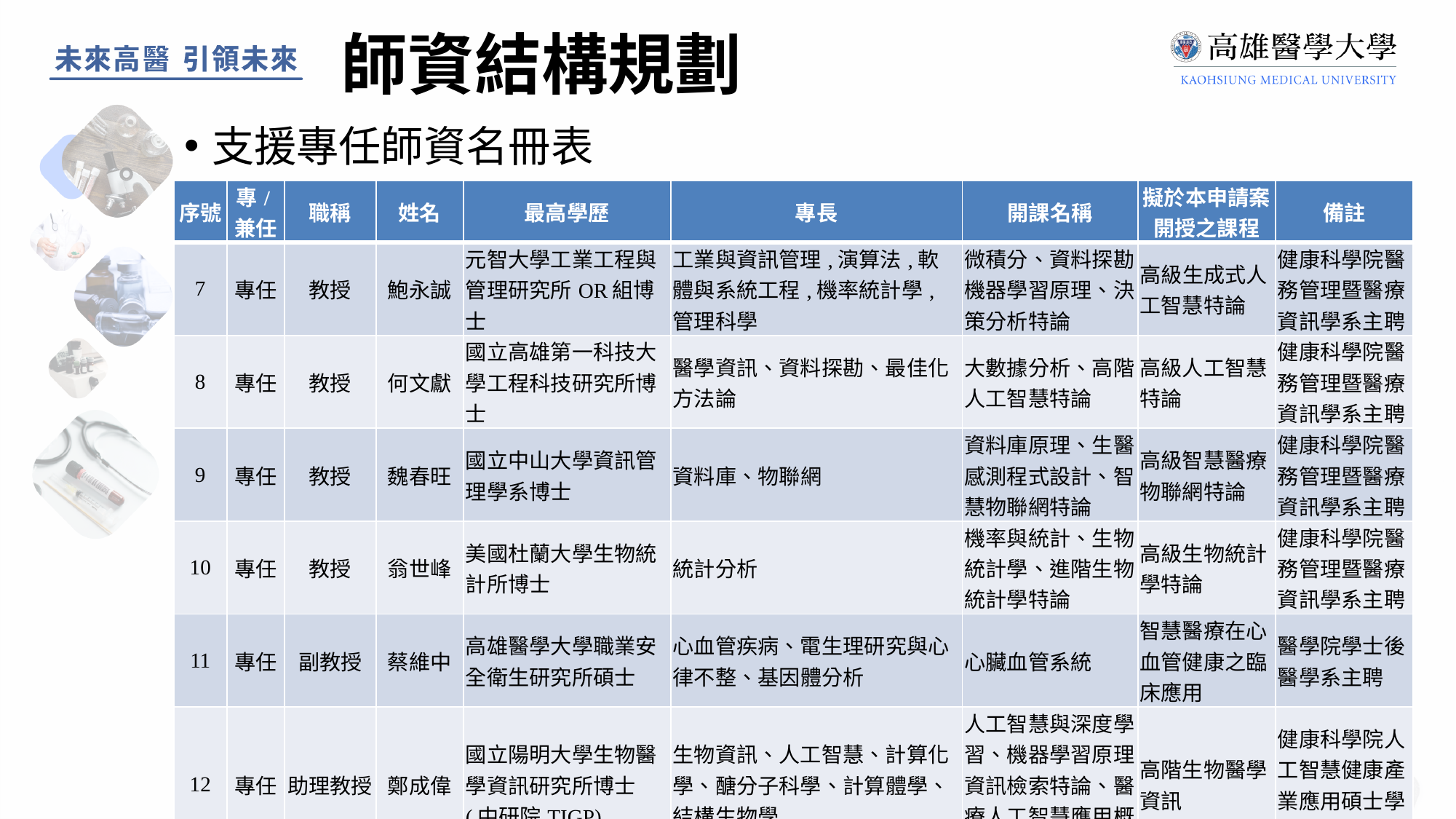

師資結構規劃
支援專任師資名冊表
| 序號 | 專/兼任 | 職稱 | 姓名 | 最高學歷 | 專長 | 開課名稱 | 擬於本申請案開授之課程 | 備註 |
| --- | --- | --- | --- | --- | --- | --- | --- | --- |
| 7 | 專任 | 教授 | 鮑永誠 | 元智大學工業工程與管理研究所OR組博士 | 工業與資訊管理,演算法,軟體與系統工程,機率統計學,管理科學 | 微積分、資料探勘、機器學習原理、決策分析特論 | 高級生成式人工智慧特論 | 健康科學院醫務管理暨醫療資訊學系主聘 |
| 8 | 專任 | 教授 | 何文獻 | 國立高雄第一科技大學工程科技研究所博士 | 醫學資訊、資料探勘、最佳化方法論 | 大數據分析、高階人工智慧特論 | 高級人工智慧特論 | 健康科學院醫務管理暨醫療資訊學系主聘 |
| 9 | 專任 | 教授 | 魏春旺 | 國立中山大學資訊管理學系博士 | 資料庫、物聯網 | 資料庫原理、生醫感測程式設計、智慧物聯網特論 | 高級智慧醫療物聯網特論 | 健康科學院醫務管理暨醫療資訊學系主聘 |
| 10 | 專任 | 教授 | 翁世峰 | 美國杜蘭大學生物統計所博士 | 統計分析 | 機率與統計、生物統計學、進階生物統計學特論 | 高級生物統計學特論 | 健康科學院醫務管理暨醫療資訊學系主聘 |
| 11 | 專任 | 副教授 | 蔡維中 | 高雄醫學大學職業安全衛生研究所碩士 | 心血管疾病、電生理研究與心律不整、基因體分析 | 心臟血管系統 | 智慧醫療在心血管健康之臨床應用 | 醫學院學士後醫學系主聘 |
| 12 | 專任 | 助理教授 | 鄭成偉 | 國立陽明大學生物醫學資訊研究所博士(中研院TIGP) | 生物資訊、人工智慧、計算化學、醣分子科學、計算體學、結構生物學 | 人工智慧與深度學習、機器學習原理、資訊檢索特論、醫療人工智慧應用概論 | 高階生物醫學資訊 | 健康科學院人工智慧健康產業應用碩士學位學程主聘 |